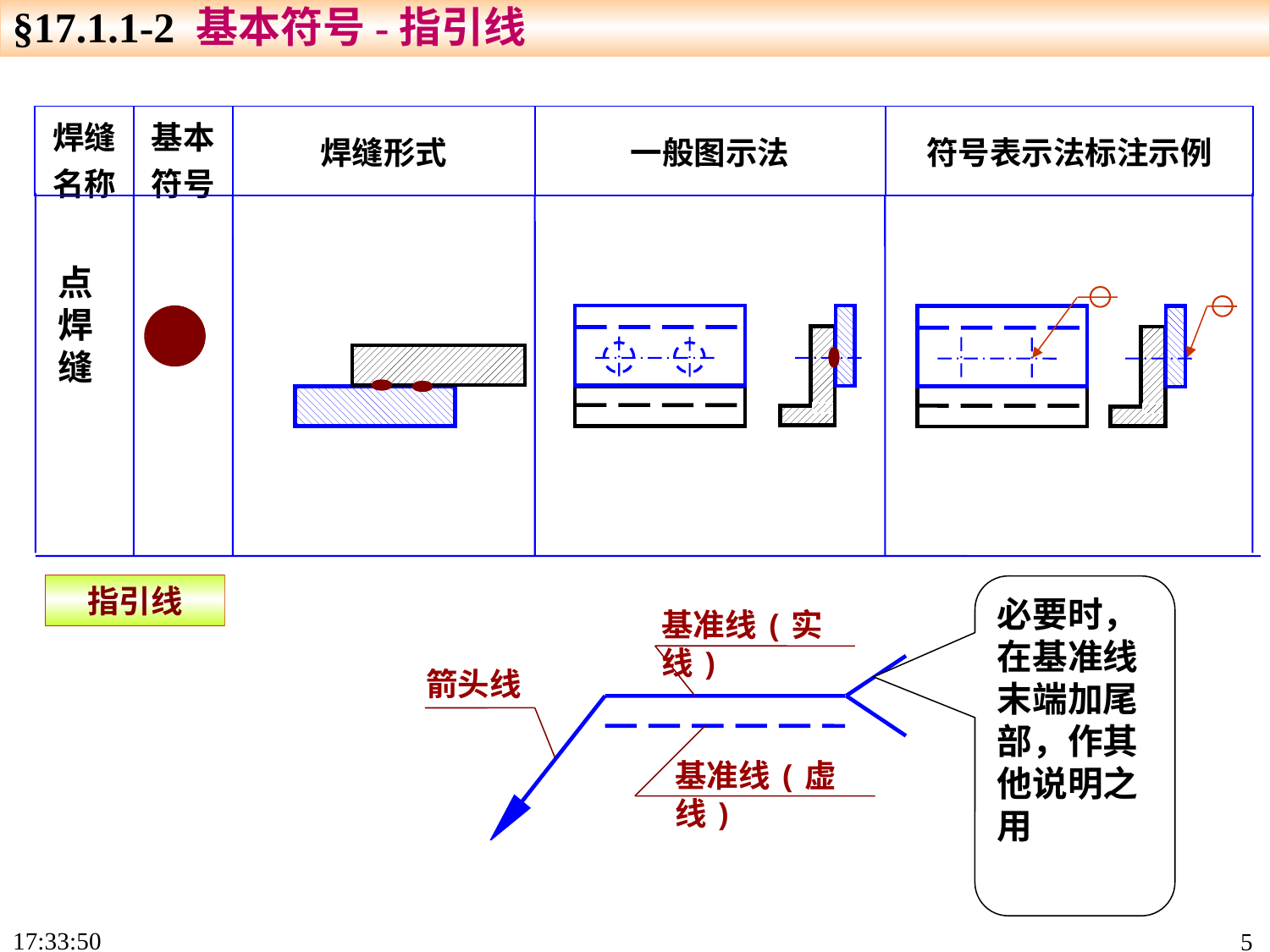

§17.1.1-2 基本符号-指引线
| 焊缝名称 | 基本符号 | 焊缝形式 | 一般图示法 | 符号表示法标注示例 |
| --- | --- | --- | --- | --- |

点焊缝

指引线
必要时，在基准线末端加尾部，作其他说明之用
基准线(实线)

箭头线

基准线(虚线)

17:33:50
5